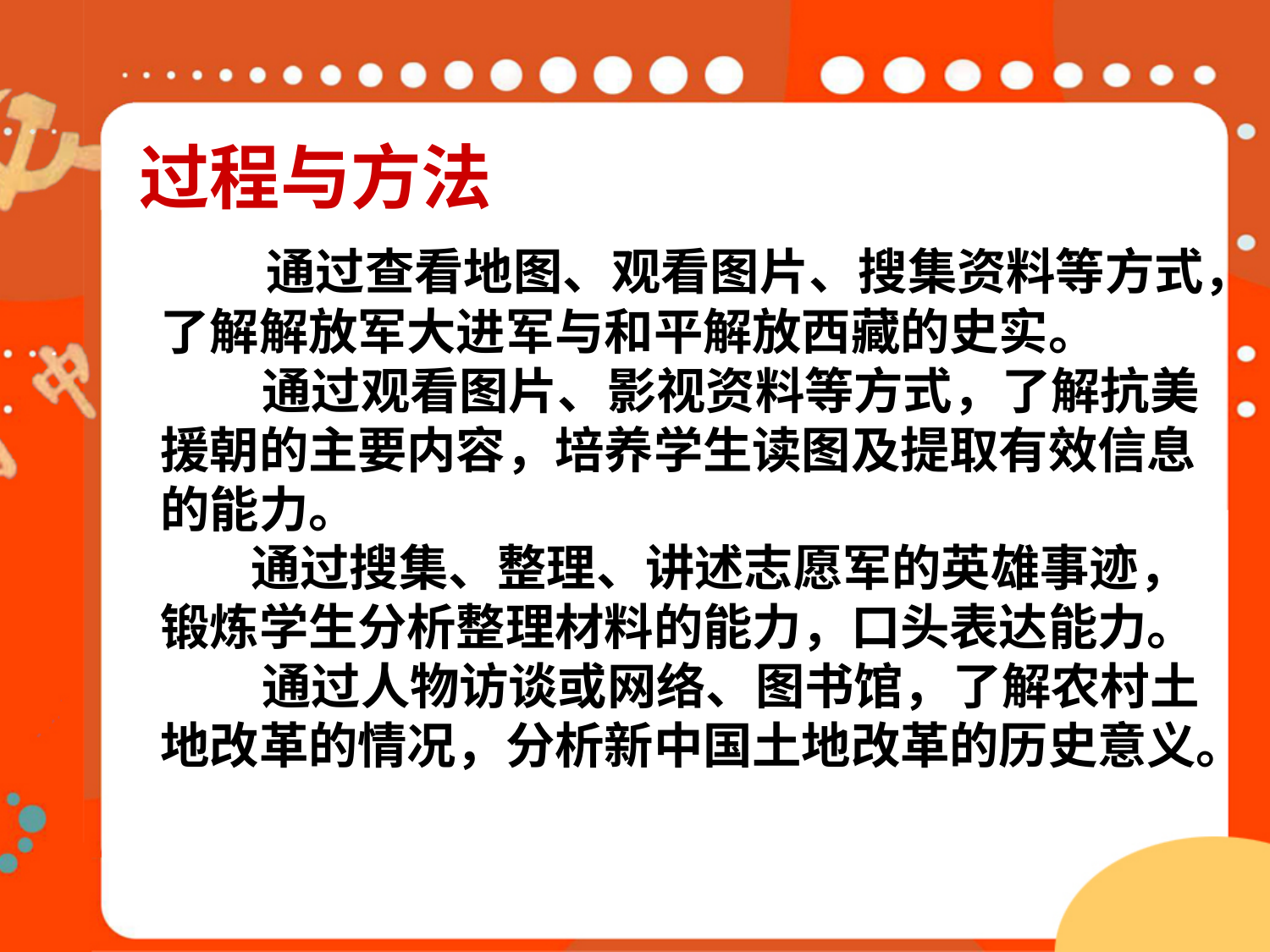

过程与方法
　　通过查看地图、观看图片、搜集资料等方式，了解解放军大进军与和平解放西藏的史实。
        通过观看图片、影视资料等方式，了解抗美援朝的主要内容，培养学生读图及提取有效信息的能力。
       通过搜集、整理、讲述志愿军的英雄事迹，锻炼学生分析整理材料的能力，口头表达能力。
        通过人物访谈或网络、图书馆，了解农村土地改革的情况，分析新中国土地改革的历史意义。